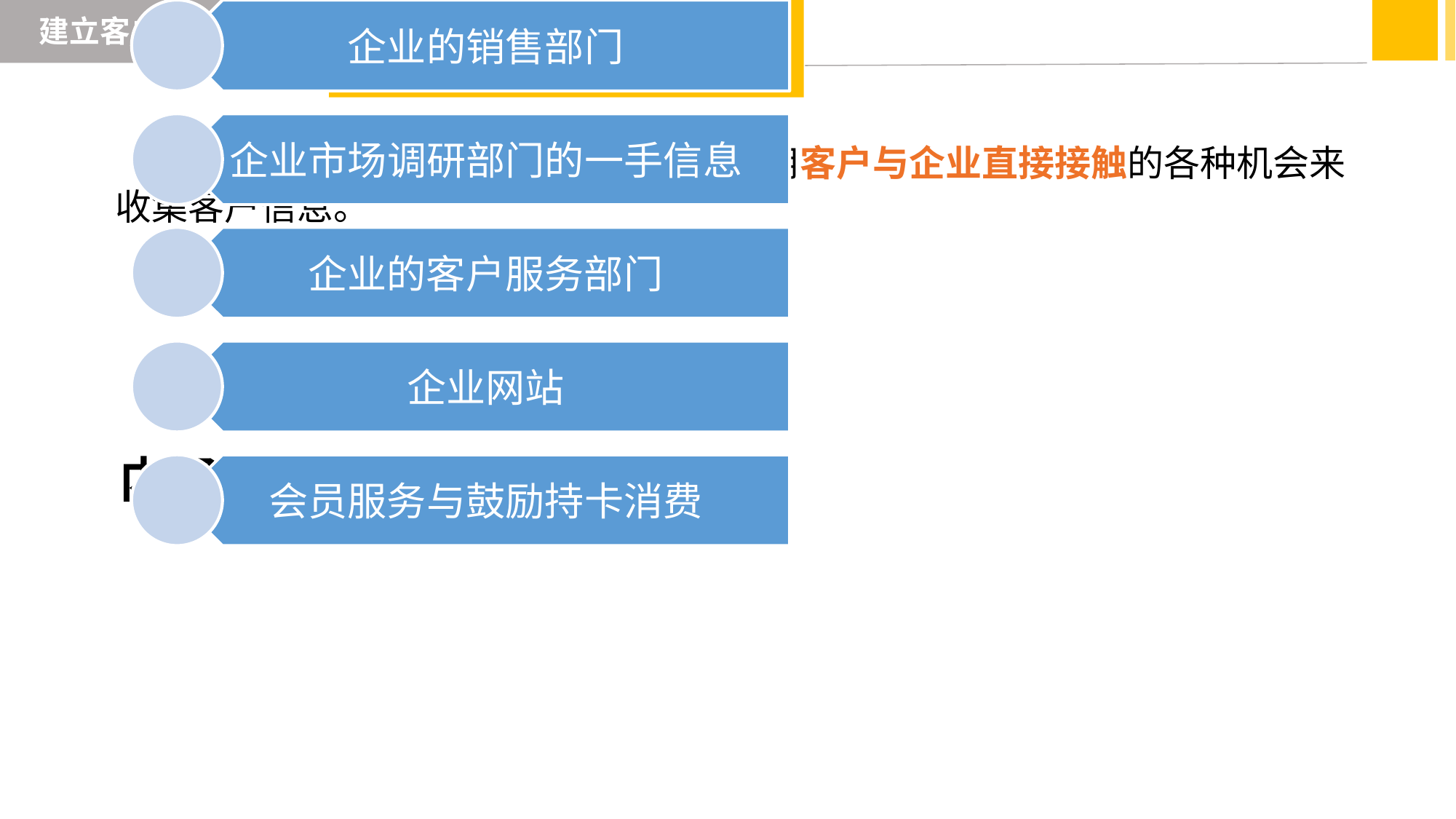

建立客户信息档案
收集客户信息的渠道
       获取客户信息的内部渠道，主要是利用客户与企业直接接触的各种机会来收集客户信息。
企业的销售部门
企业市场调研部门的一手信息
企业的客户服务部门
企业网站
会员服务与鼓励持卡消费
内部渠道